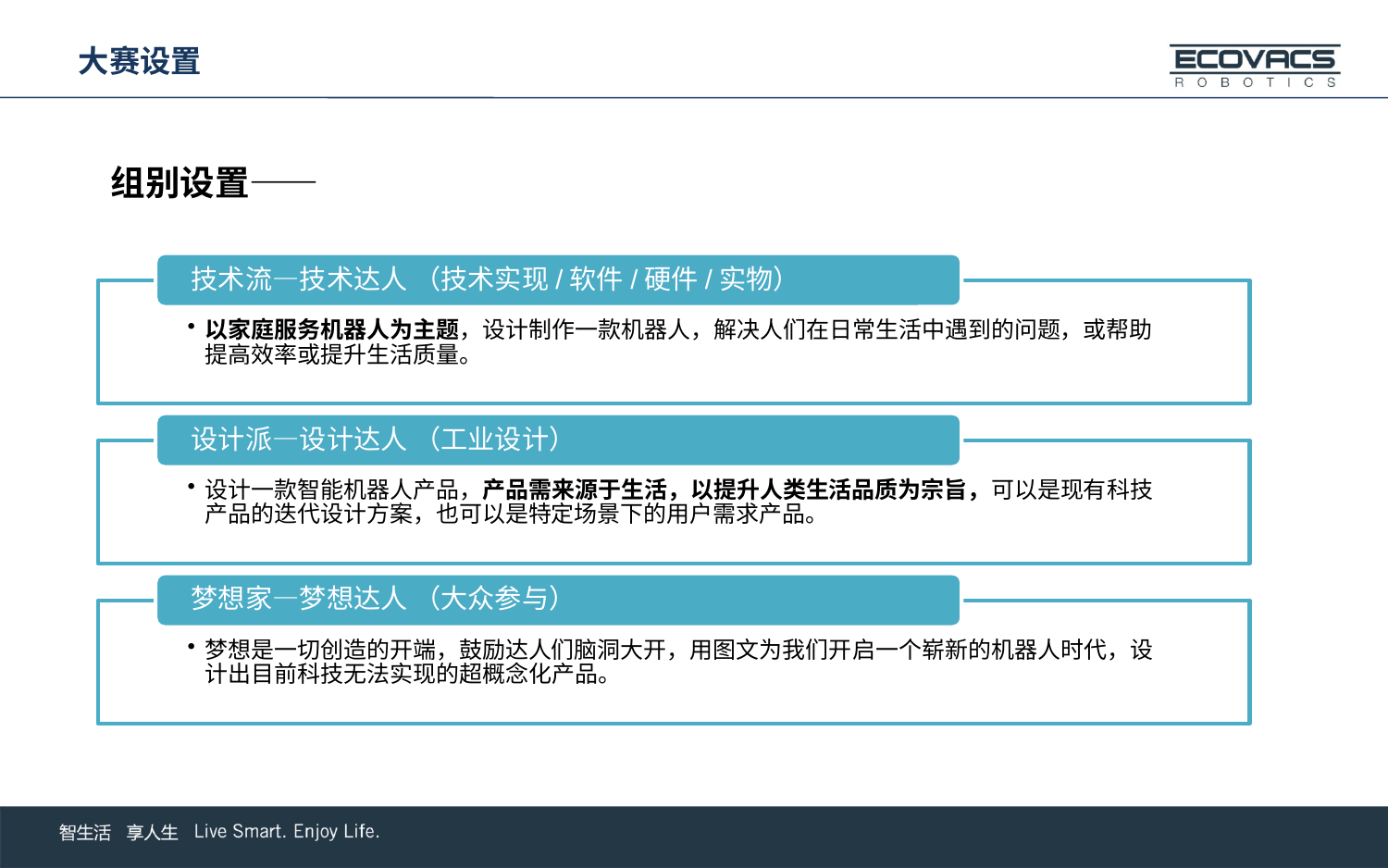

大赛设置
组别设置——
以家庭服务机器人为主题，设计制作一款机器人，解决人们在日常生活中遇到的问题，或帮助提高效率或提升生活质量。
技术流—技术达人 （技术实现/软件/硬件/实物）
设计一款智能机器人产品，产品需来源于生活，以提升人类生活品质为宗旨，可以是现有科技产品的迭代设计方案，也可以是特定场景下的用户需求产品。
设计派—设计达人 （工业设计）
梦想是一切创造的开端，鼓励达人们脑洞大开，用图文为我们开启一个崭新的机器人时代，设计出目前科技无法实现的超概念化产品。
梦想家—梦想达人 （大众参与）